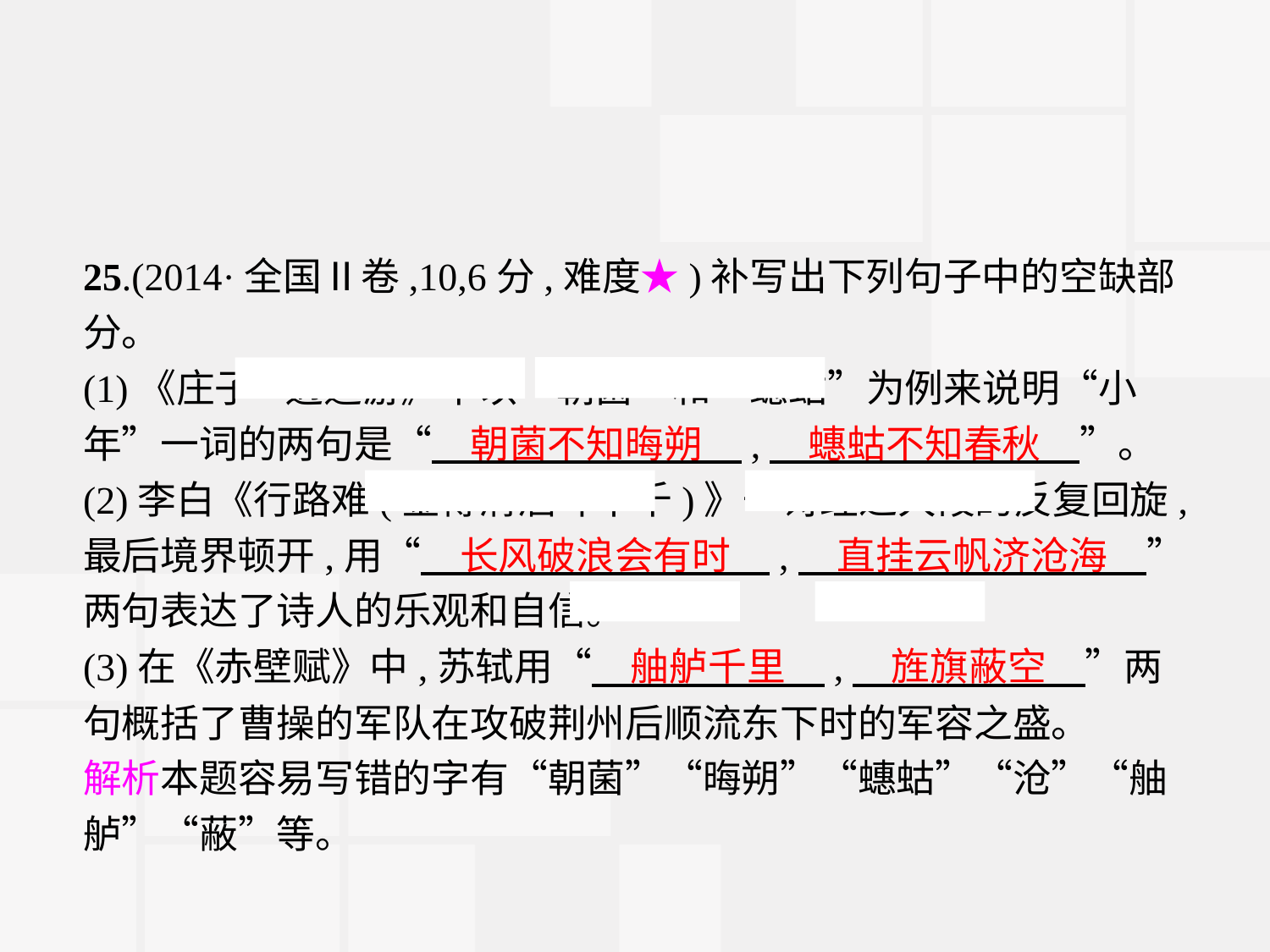

25.(2014·全国Ⅱ卷,10,6分,难度★)补写出下列句子中的空缺部分。
(1)《庄子·逍遥游》中以“朝菌”和“蟪蛄”为例来说明“小年”一词的两句是“　朝菌不知晦朔　,　蟪蛄不知春秋　”。
(2)李白《行路难(金樽清酒斗十千)》一诗经过大段的反复回旋,最后境界顿开,用“　长风破浪会有时　,　直挂云帆济沧海　”两句表达了诗人的乐观和自信。
(3)在《赤壁赋》中,苏轼用“　舳舻千里　,　旌旗蔽空　”两句概括了曹操的军队在攻破荆州后顺流东下时的军容之盛。
解析本题容易写错的字有“朝菌”“晦朔”“蟪蛄”“沧”“舳舻”“蔽”等。